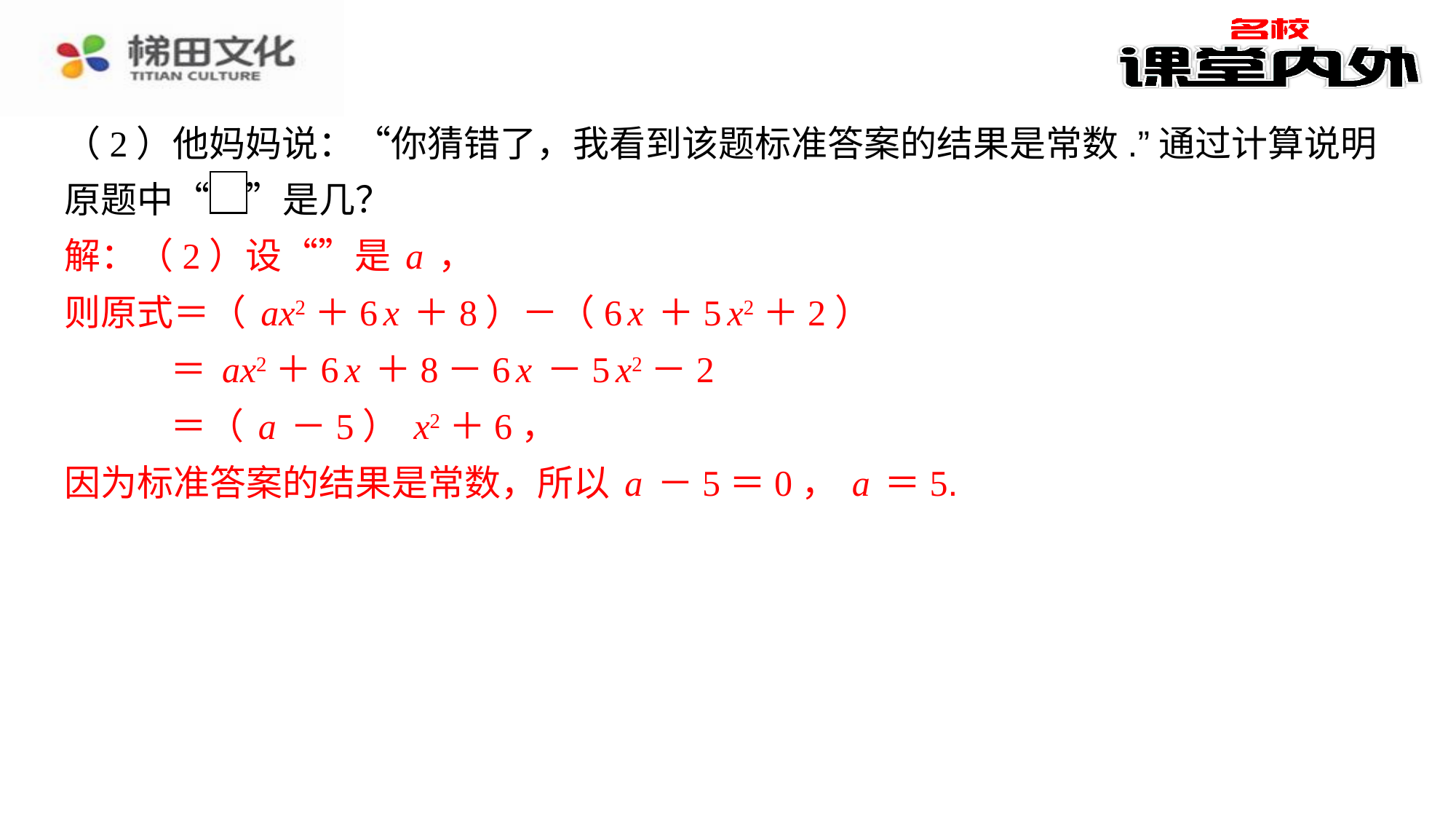

（2）他妈妈说：“你猜错了，我看到该题标准答案的结果是常数.”通过计算说明
原题中“　”是几？

解：（2）设“”是a，
解：（2）设“”是a，
则原式＝（ax2＋6x＋8）－（6x＋5x2＋2）
＝ax2＋6x＋8－6x－5x2－2
＝（a－5）x2＋6，
因为标准答案的结果是常数，所以a－5＝0，a＝5.
则原式＝（ax2＋6x＋8）－（6x＋5x2＋2）
＝ax2＋6x＋8－6x－5x2－2
＝（a－5）x2＋6，
因为标准答案的结果是常数，所以a－5＝0，a＝5.